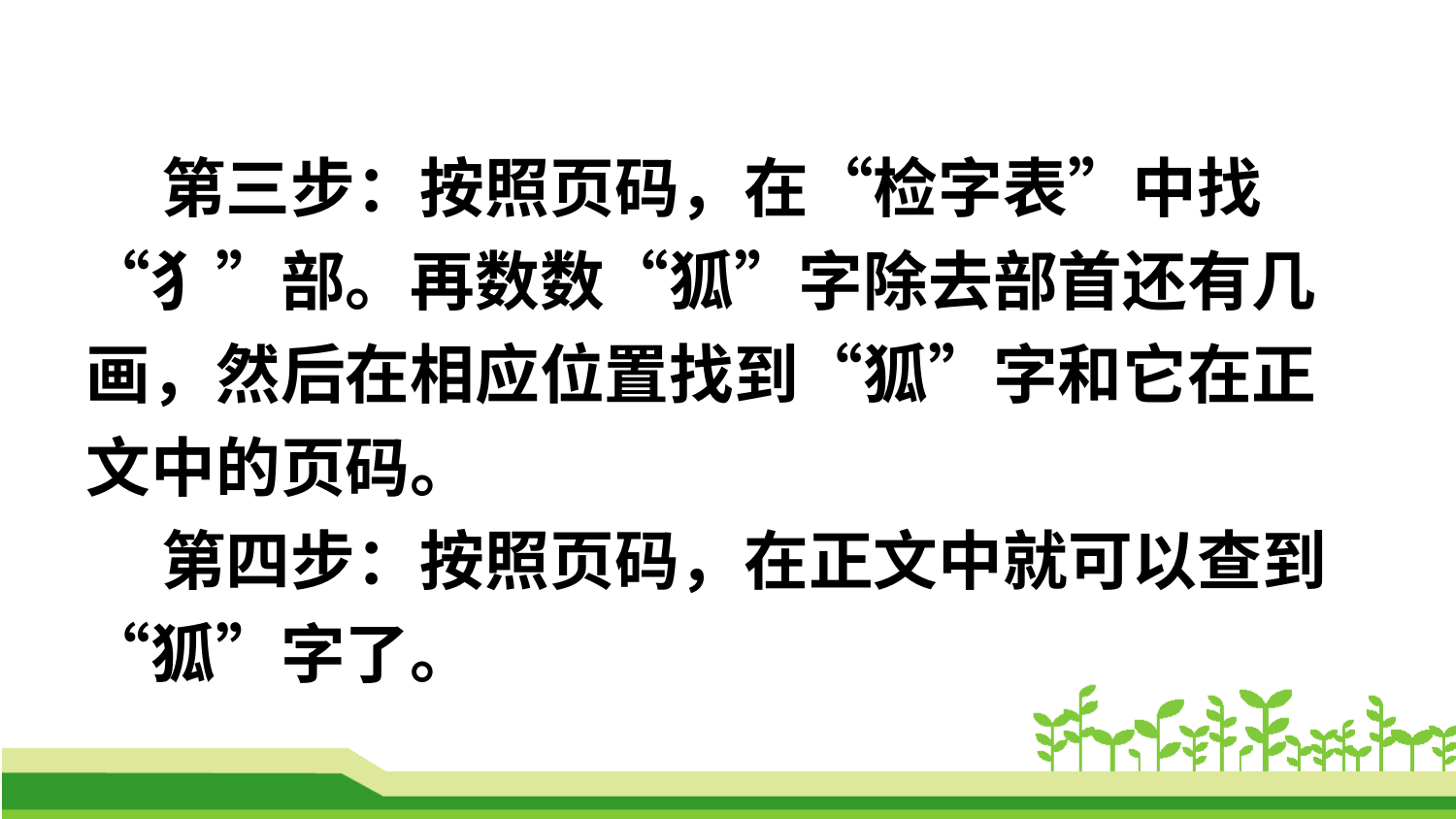

第三步：按照页码，在“检字表”中找“犭”部。再数数“狐”字除去部首还有几画，然后在相应位置找到“狐”字和它在正文中的页码。
    第四步：按照页码，在正文中就可以查到“狐”字了。